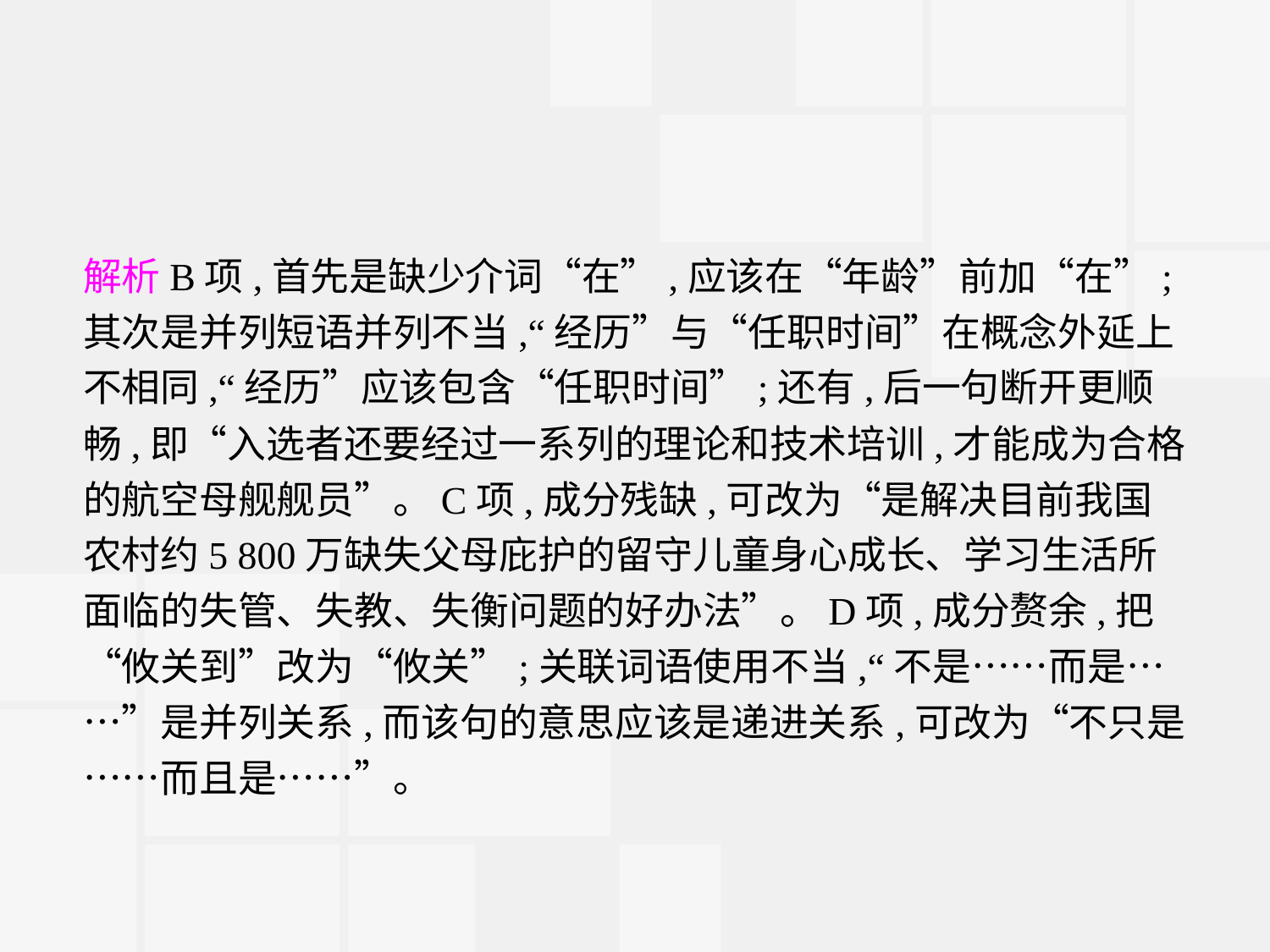

解析B项,首先是缺少介词“在”,应该在“年龄”前加“在”;其次是并列短语并列不当,“经历”与“任职时间”在概念外延上不相同,“经历”应该包含“任职时间”;还有,后一句断开更顺畅,即“入选者还要经过一系列的理论和技术培训,才能成为合格的航空母舰舰员”。C项,成分残缺,可改为“是解决目前我国农村约5 800万缺失父母庇护的留守儿童身心成长、学习生活所面临的失管、失教、失衡问题的好办法”。D项,成分赘余,把“攸关到”改为“攸关”;关联词语使用不当,“不是……而是……”是并列关系,而该句的意思应该是递进关系,可改为“不只是……而且是……”。